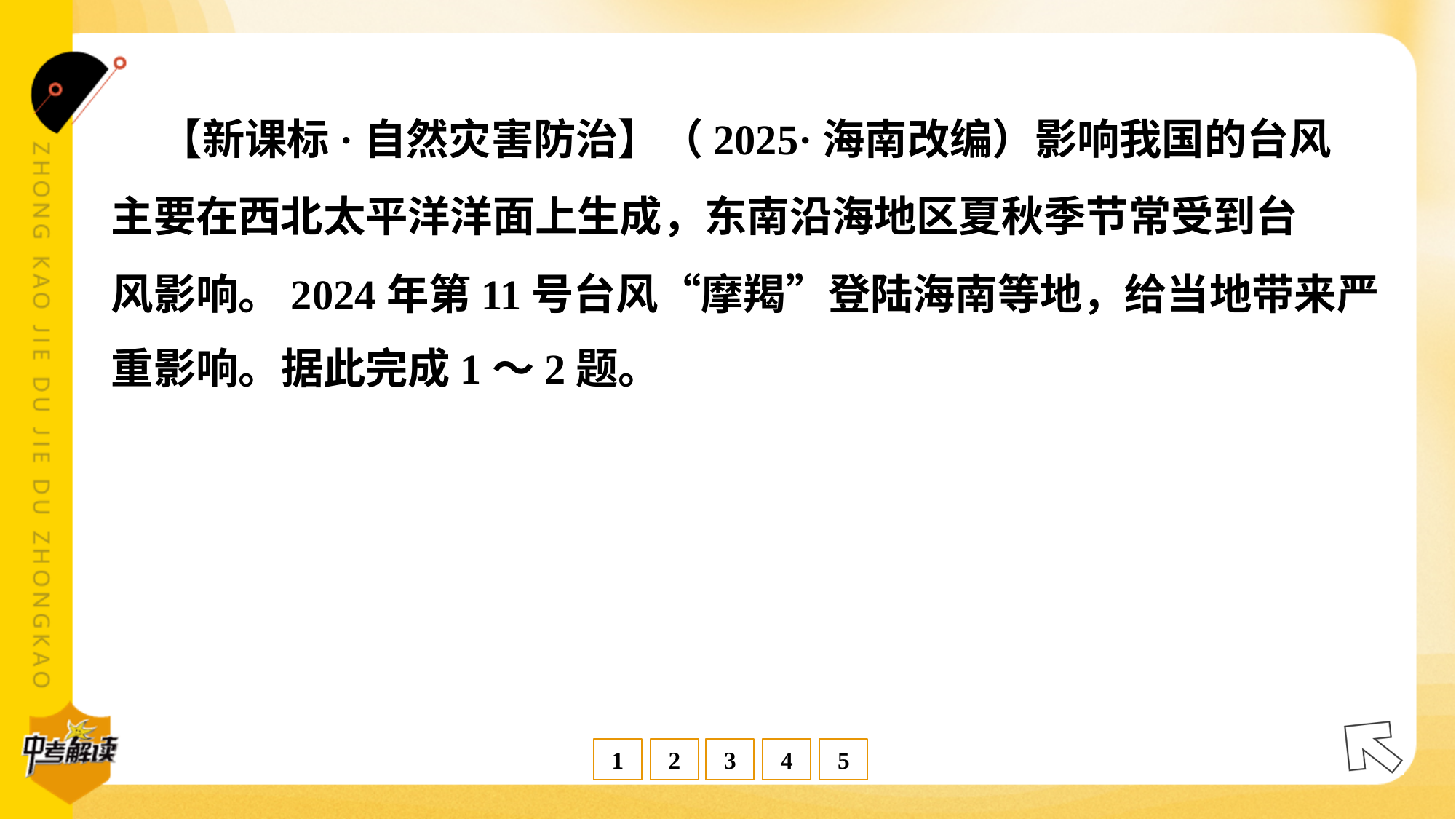

【新课标·自然灾害防治】（2025·海南改编）影响我国的台风
主要在西北太平洋洋面上生成，东南沿海地区夏秋季节常受到台
风影响。2024年第11号台风“摩羯”登陆海南等地，给当地带来严
重影响。据此完成1～2题。